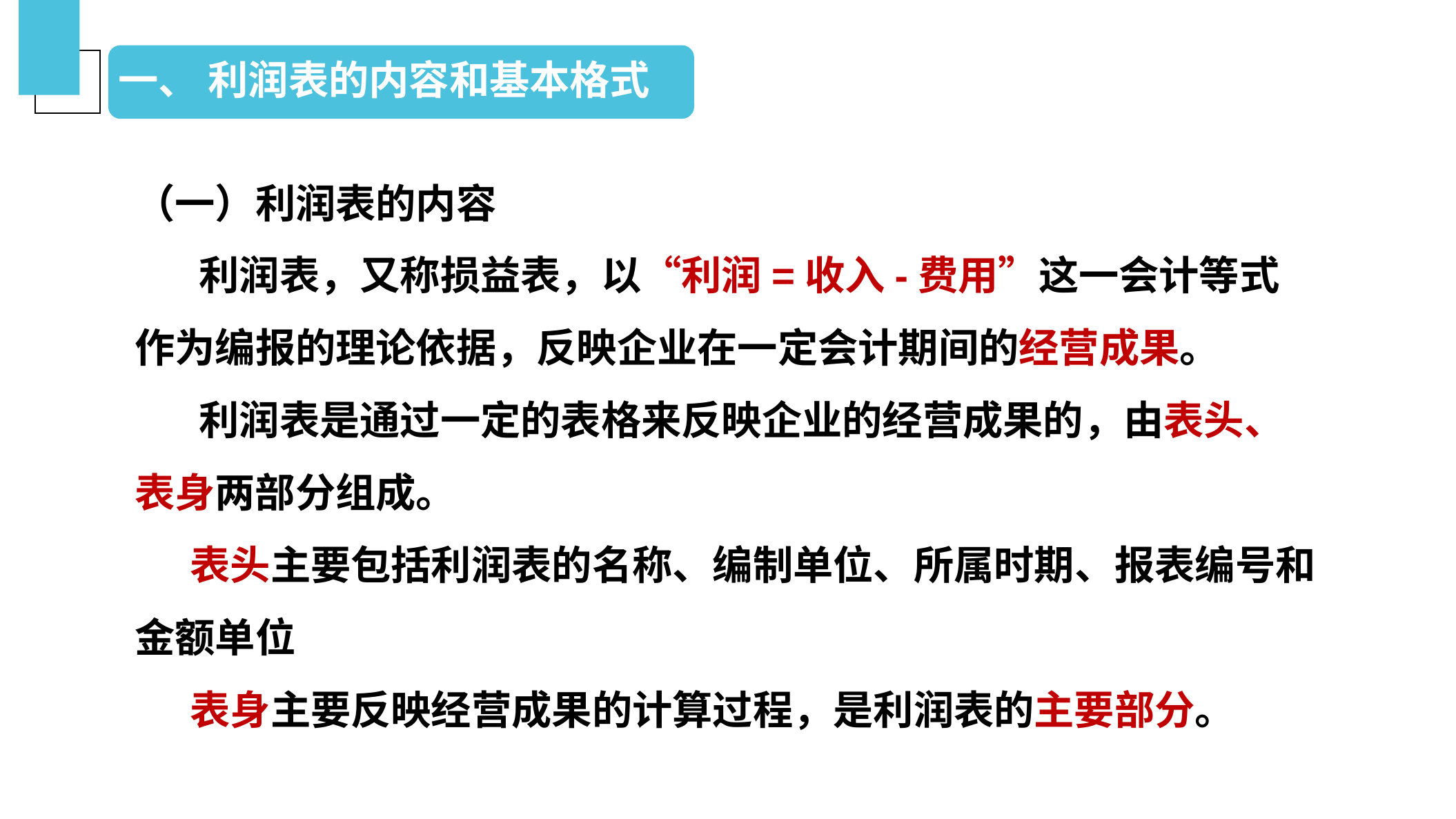

一、 利润表的内容和基本格式
（一）利润表的内容
      利润表，又称损益表，以“利润=收入-费用”这一会计等式作为编报的理论依据，反映企业在一定会计期间的经营成果。
      利润表是通过一定的表格来反映企业的经营成果的，由表头、表身两部分组成。
     表头主要包括利润表的名称、编制单位、所属时期、报表编号和金额单位
     表身主要反映经营成果的计算过程，是利润表的主要部分。